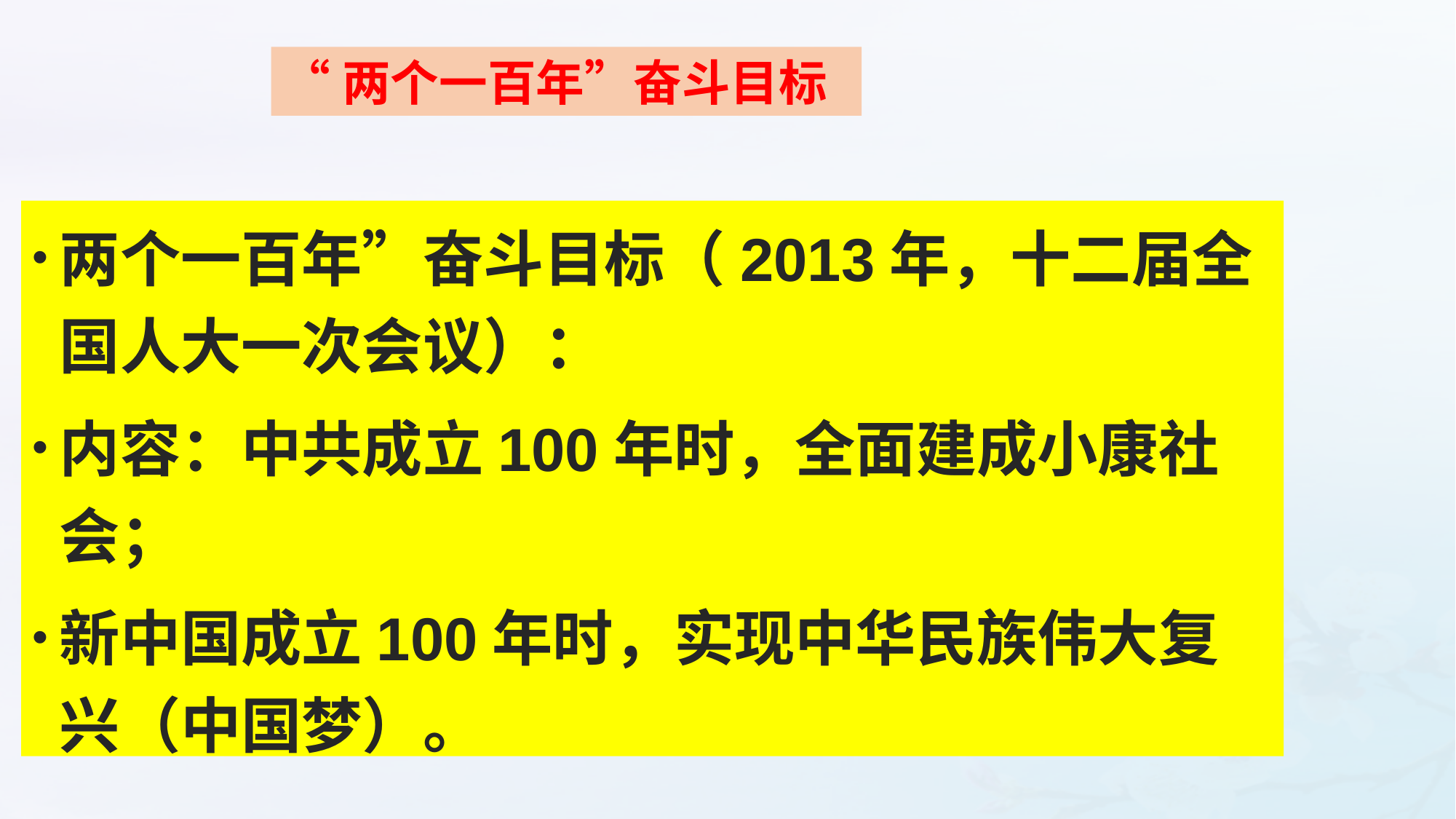

“两个一百年”奋斗目标
两个一百年”奋斗目标（2013年，十二届全国人大一次会议）：
内容：中共成立100年时，全面建成小康社会；
新中国成立100年时，实现中华民族伟大复兴（中国梦）。